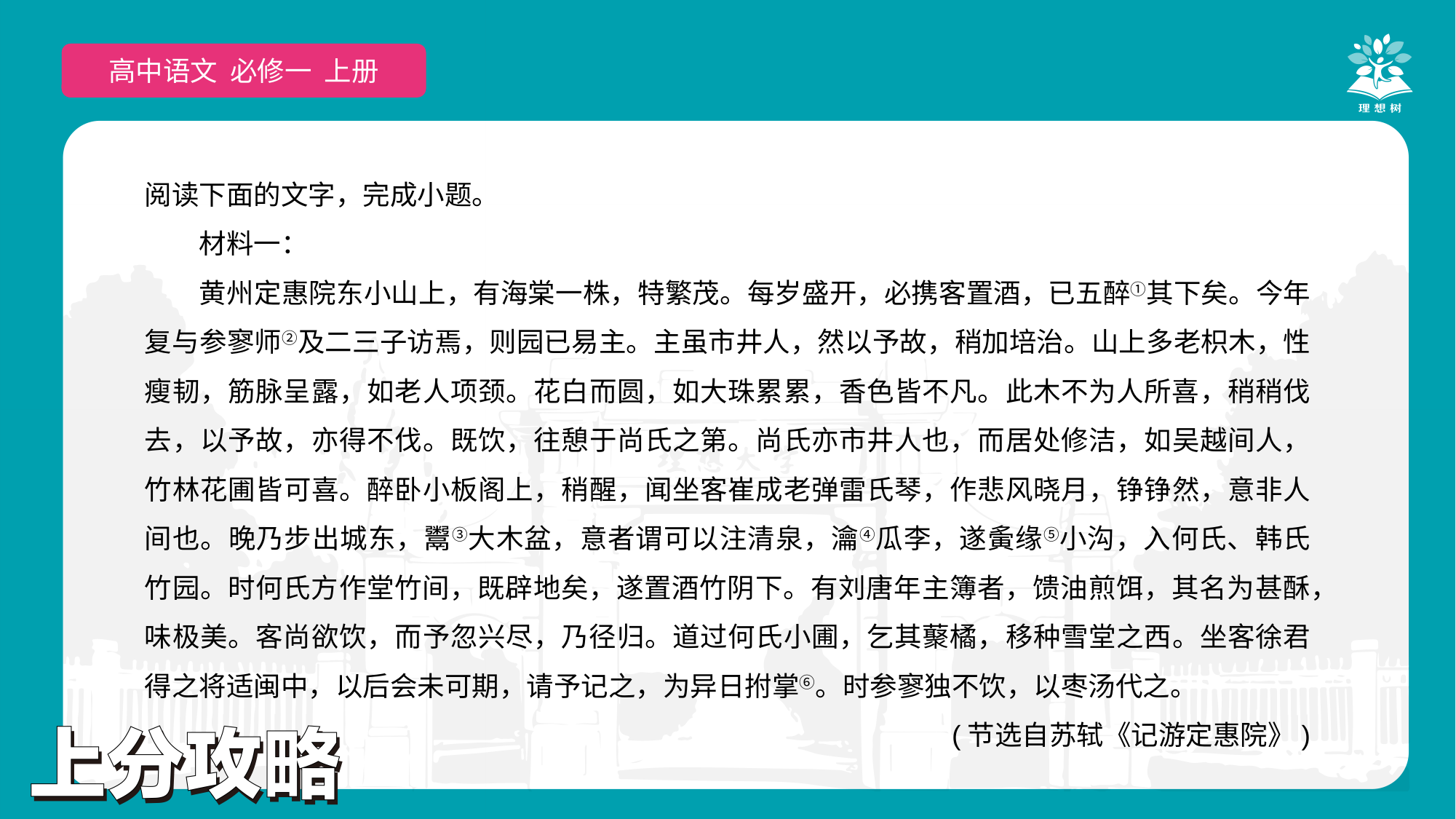

高中语文  选择性必修上
高中语文  必修一  上册
阅读下面的文字，完成小题。
材料一：
黄州定惠院东小山上，有海棠一株，特繁茂。每岁盛开，必携客置酒，已五醉①其下矣。今年复与参寥师②及二三子访焉，则园已易主。主虽市井人，然以予故，稍加培治。山上多老枳木，性瘦韧，筋脉呈露，如老人项颈。花白而圆，如大珠累累，香色皆不凡。此木不为人所喜，稍稍伐去，以予故，亦得不伐。既饮，往憩于尚氏之第。尚氏亦市井人也，而居处修洁，如吴越间人，竹林花圃皆可喜。醉卧小板阁上，稍醒，闻坐客崔成老弹雷氏琴，作悲风晓月，铮铮然，意非人间也。晚乃步出城东，鬻③大木盆，意者谓可以注清泉，瀹④瓜李，遂夤缘⑤小沟，入何氏、韩氏竹园。时何氏方作堂竹间，既辟地矣，遂置酒竹阴下。有刘唐年主簿者，馈油煎饵，其名为甚酥，味极美。客尚欲饮，而予忽兴尽，乃径归。道过何氏小圃，乞其藂橘，移种雪堂之西。坐客徐君得之将适闽中，以后会未可期，请予记之，为异日拊掌⑥。时参寥独不饮，以枣汤代之。
(节选自苏轼《记游定惠院》)